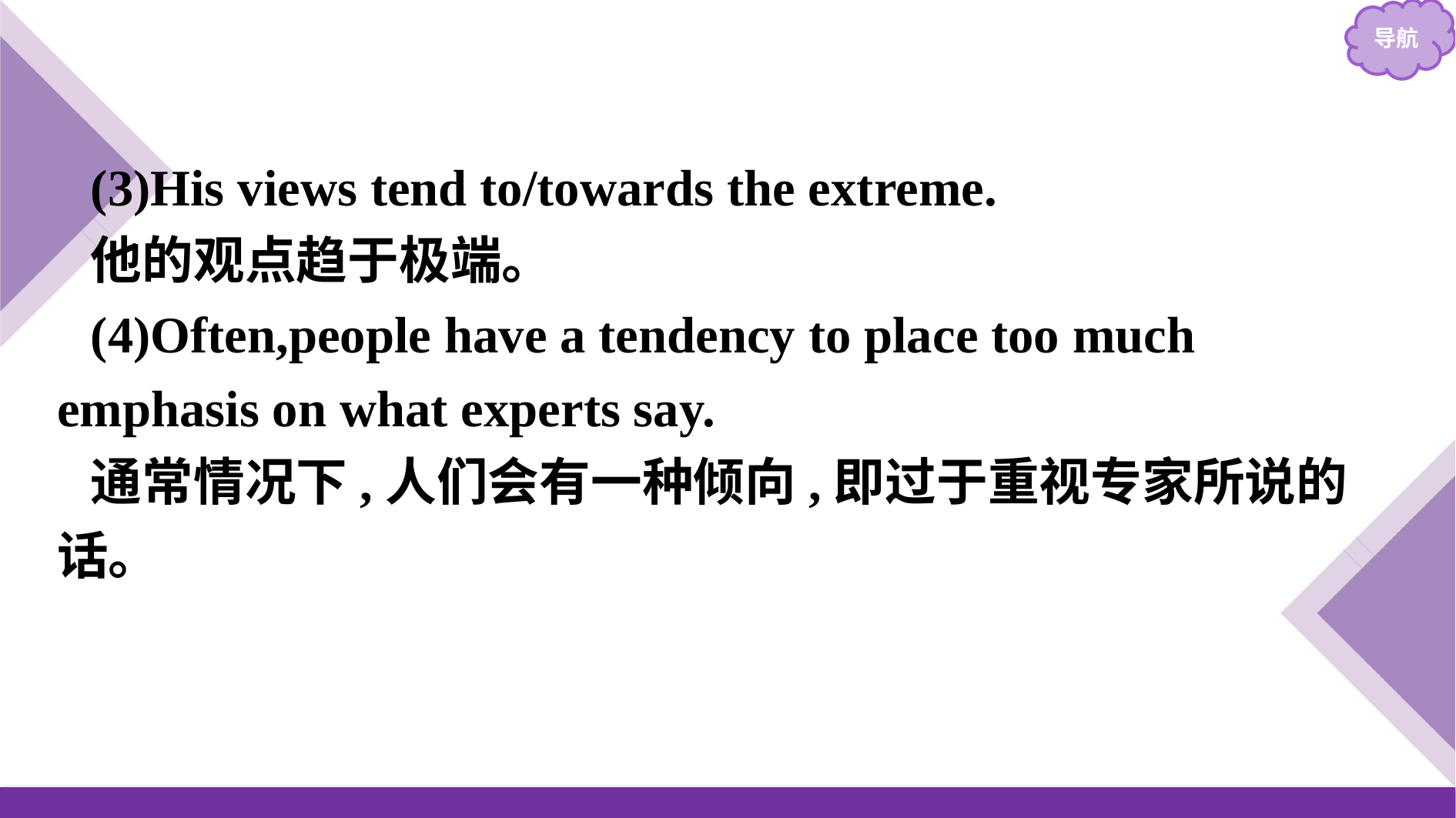

(3)His views tend to/towards the extreme.
他的观点趋于极端。
(4)Often,people have a tendency to place too much emphasis on what experts say.
通常情况下,人们会有一种倾向,即过于重视专家所说的话。